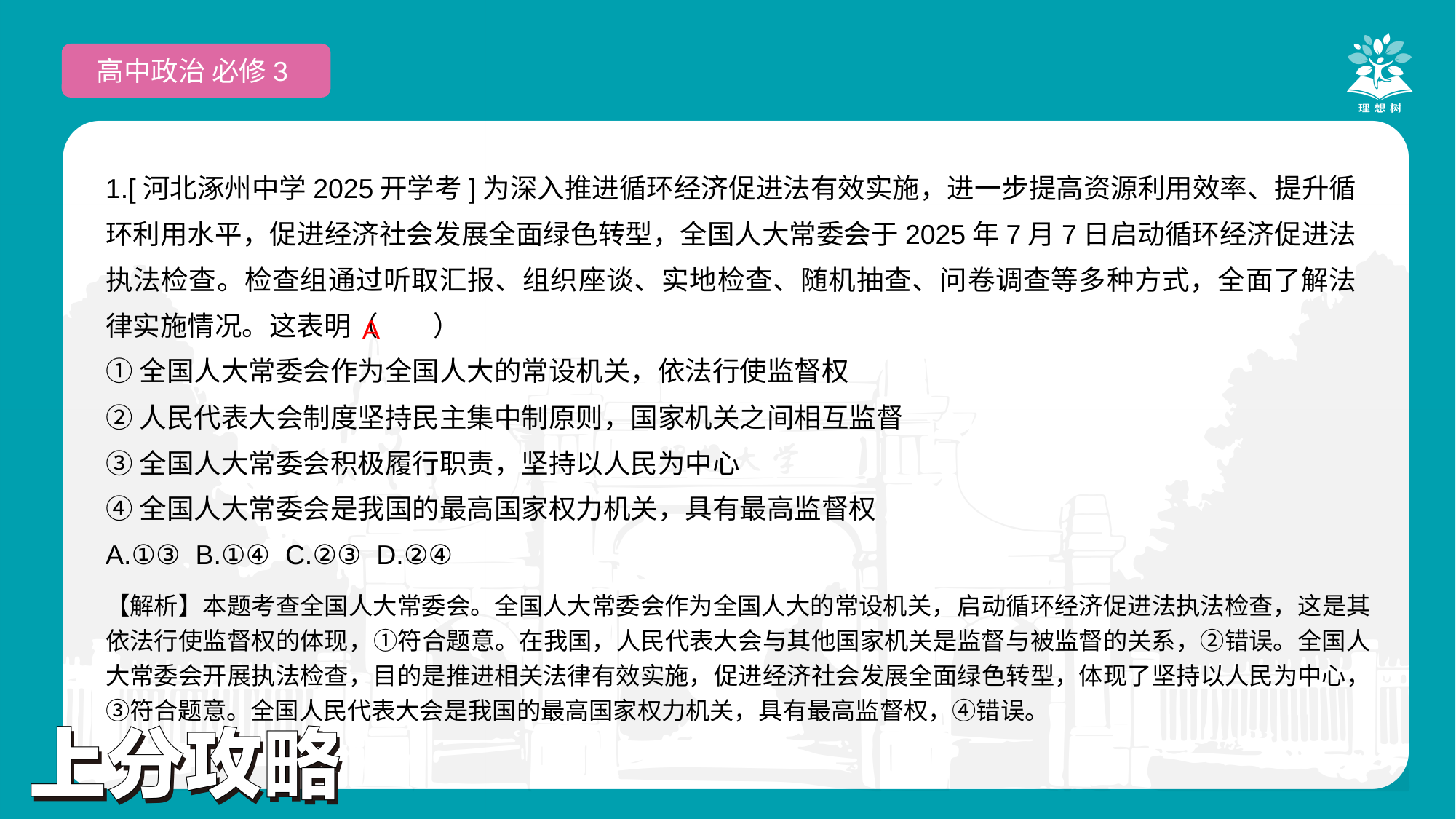

高中政治 必修3
1.[河北涿州中学2025开学考]为深入推进循环经济促进法有效实施，进一步提高资源利用效率、提升循环利用水平，促进经济社会发展全面绿色转型，全国人大常委会于2025年7月7日启动循环经济促进法执法检查。检查组通过听取汇报、组织座谈、实地检查、随机抽查、问卷调查等多种方式，全面了解法律实施情况。这表明（　　）
①全国人大常委会作为全国人大的常设机关，依法行使监督权
②人民代表大会制度坚持民主集中制原则，国家机关之间相互监督
③全国人大常委会积极履行职责，坚持以人民为中心
④全国人大常委会是我国的最高国家权力机关，具有最高监督权
A.①③  B.①④  C.②③  D.②④
 A
【解析】本题考查全国人大常委会。全国人大常委会作为全国人大的常设机关，启动循环经济促进法执法检查，这是其依法行使监督权的体现，①符合题意。在我国，人民代表大会与其他国家机关是监督与被监督的关系，②错误。全国人大常委会开展执法检查，目的是推进相关法律有效实施，促进经济社会发展全面绿色转型，体现了坚持以人民为中心，③符合题意。全国人民代表大会是我国的最高国家权力机关，具有最高监督权，④错误。